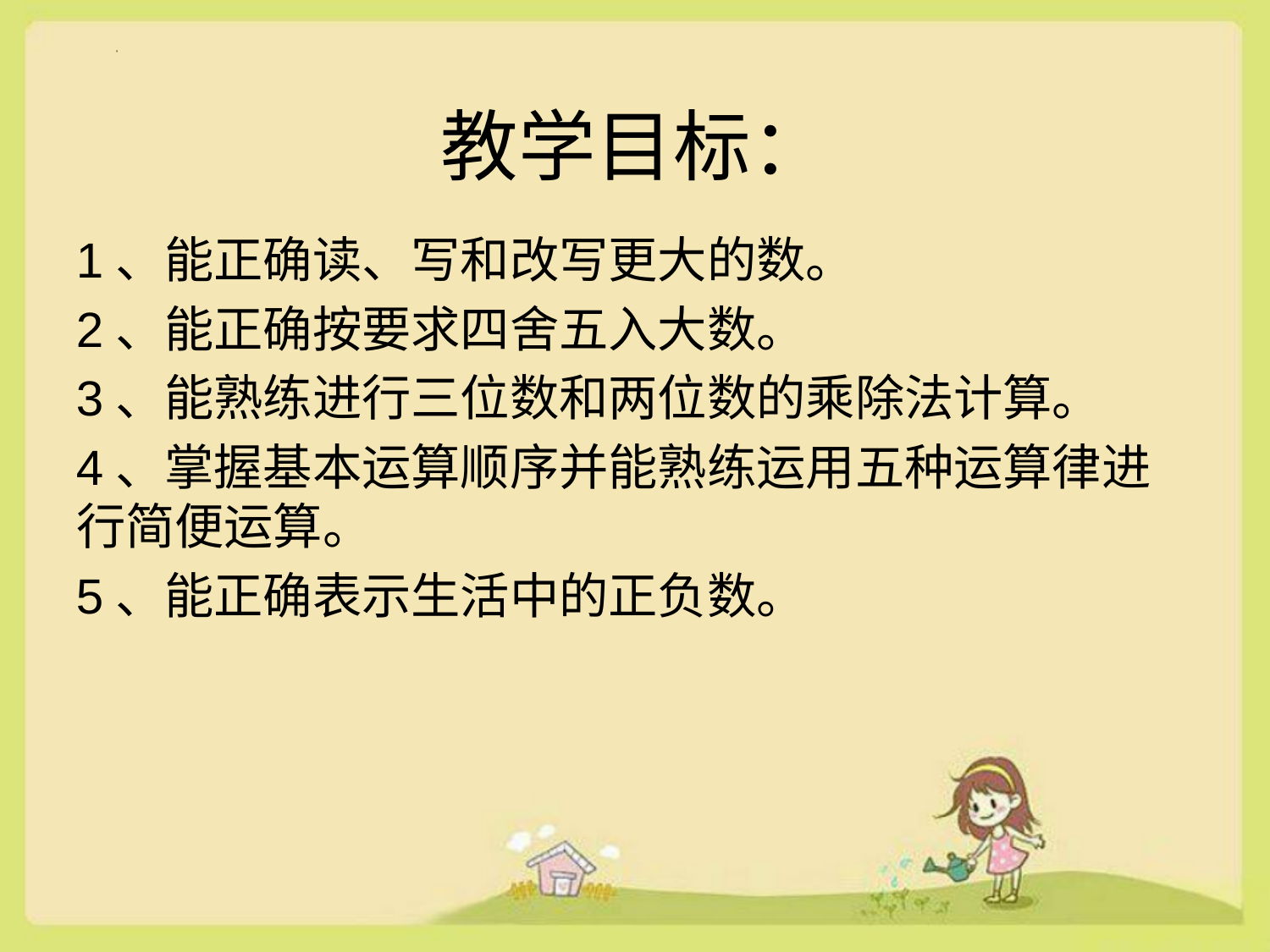

# 教学目标：
1、能正确读、写和改写更大的数。
2、能正确按要求四舍五入大数。
3、能熟练进行三位数和两位数的乘除法计算。
4、掌握基本运算顺序并能熟练运用五种运算律进行简便运算。
5、能正确表示生活中的正负数。